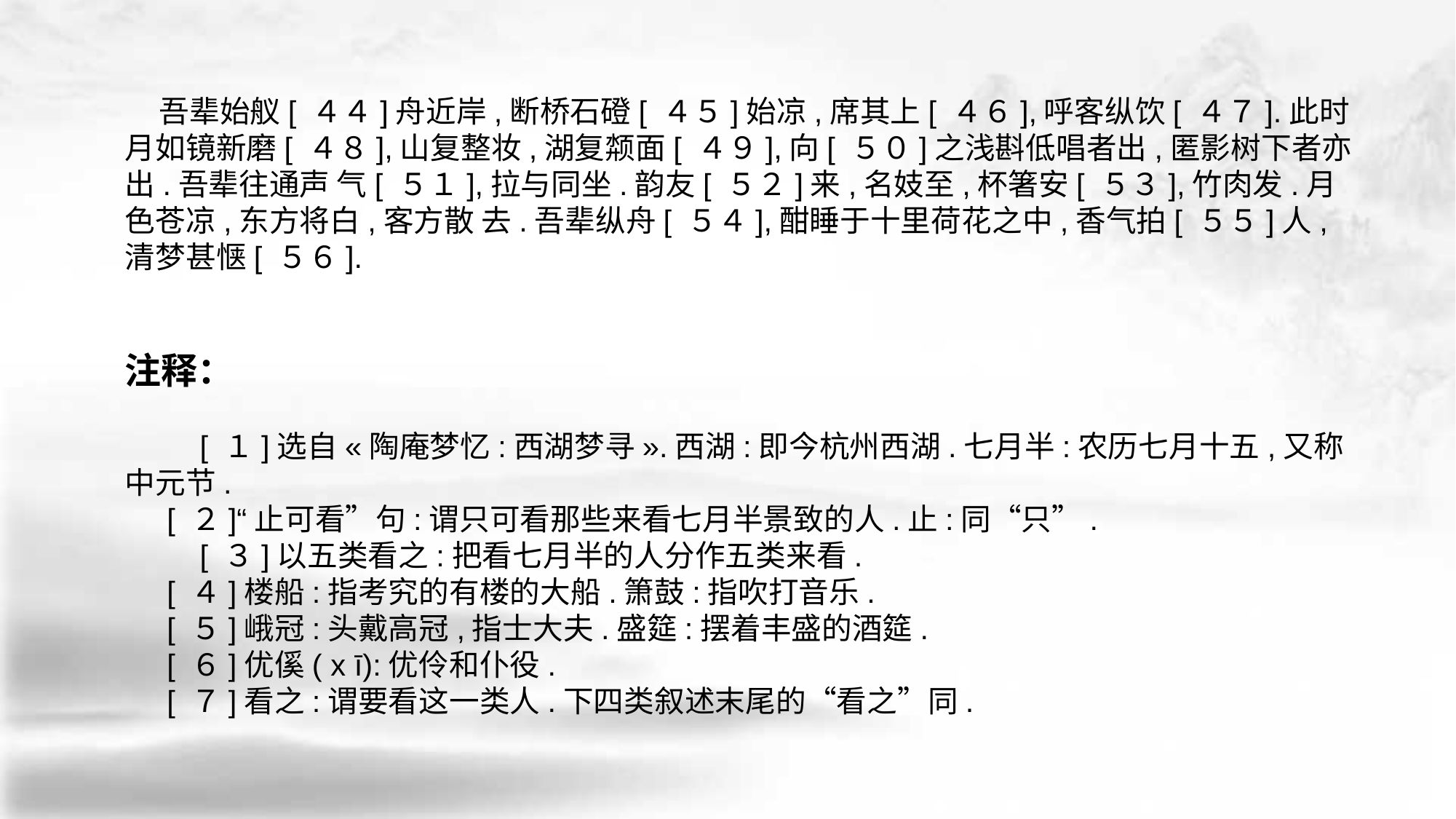

吾辈始舣[ ４４]舟近岸,断桥石磴[ ４５]始凉,席其上[ ４６],呼客纵饮[ ４７].此时月如镜新磨[ ４８],山复整妆,湖复颒面[ ４９],向[ ５０]之浅斟低唱者出,匿影树下者亦出.吾辈往通声 气[ ５１],拉与同坐.韵友[ ５２]来,名妓至,杯箸安[ ５３],竹肉发.月色苍凉,东方将白,客方散 去.吾辈纵舟[ ５４],酣睡于十里荷花之中,香气拍[ ５５]人,清梦甚惬[ ５６].

注释：

　　 [ １]选自«陶庵梦忆:西湖梦寻».西湖:即今杭州西湖.七月半:农历七月十五,又称 中元节.
     [ ２]“止可看”句:谓只可看那些来看七月半景致的人.止:同“只”.
　　 [ ３]以五类看之:把看七月半的人分作五类来看.
     [ ４]楼船:指考究的有楼的大船.箫鼓:指吹打音乐.
     [ ５]峨冠:头戴高冠,指士大夫.盛筵:摆着丰盛的酒筵.
     [ ６]优傒( x ī):优伶和仆役.
     [ ７]看之:谓要看这一类人.下四类叙述末尾的“看之”同.